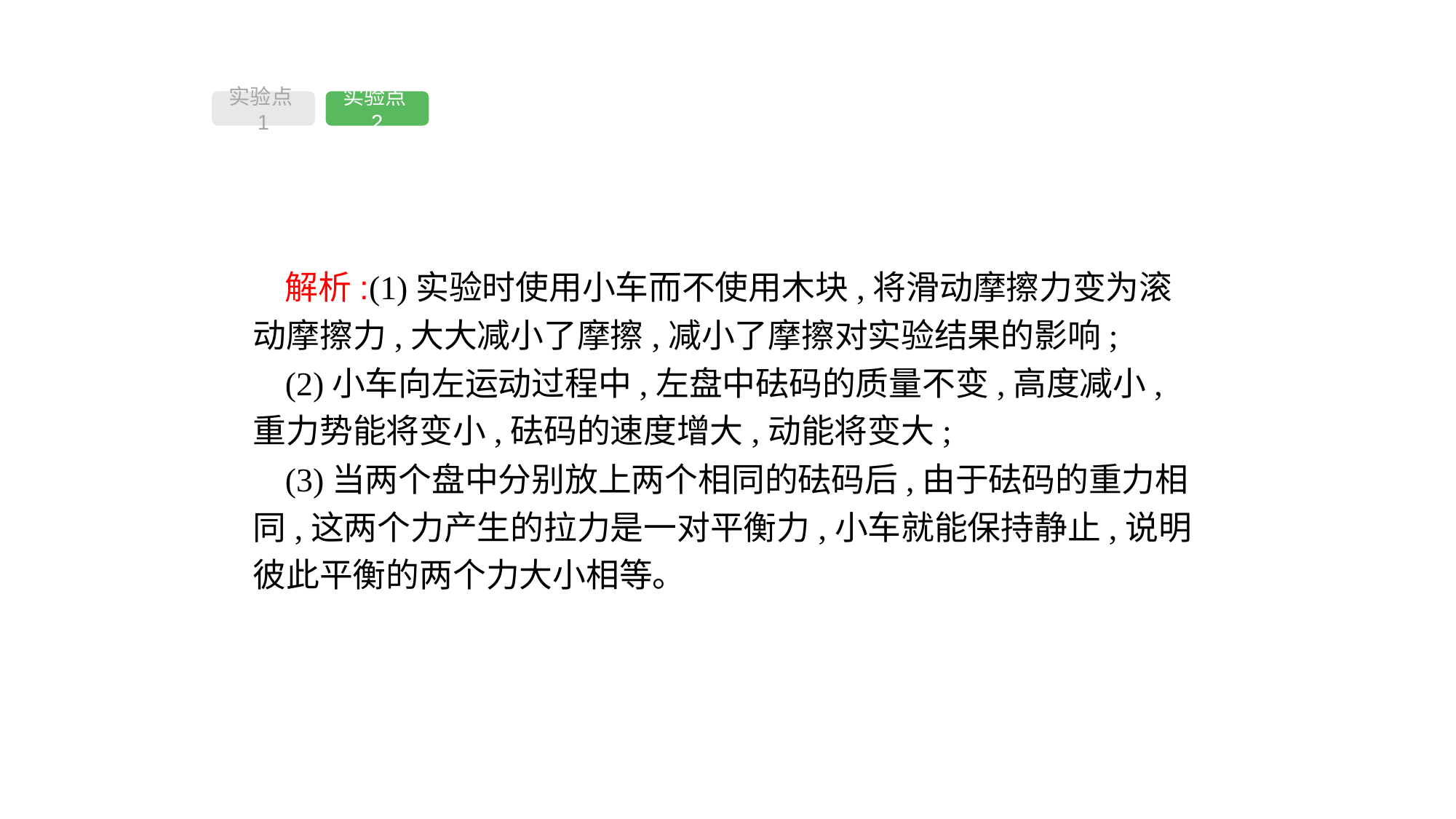

实验点1
实验点2
解析:(1)实验时使用小车而不使用木块,将滑动摩擦力变为滚动摩擦力,大大减小了摩擦,减小了摩擦对实验结果的影响;
(2)小车向左运动过程中,左盘中砝码的质量不变,高度减小,重力势能将变小,砝码的速度增大,动能将变大;
(3)当两个盘中分别放上两个相同的砝码后,由于砝码的重力相同,这两个力产生的拉力是一对平衡力,小车就能保持静止,说明彼此平衡的两个力大小相等。